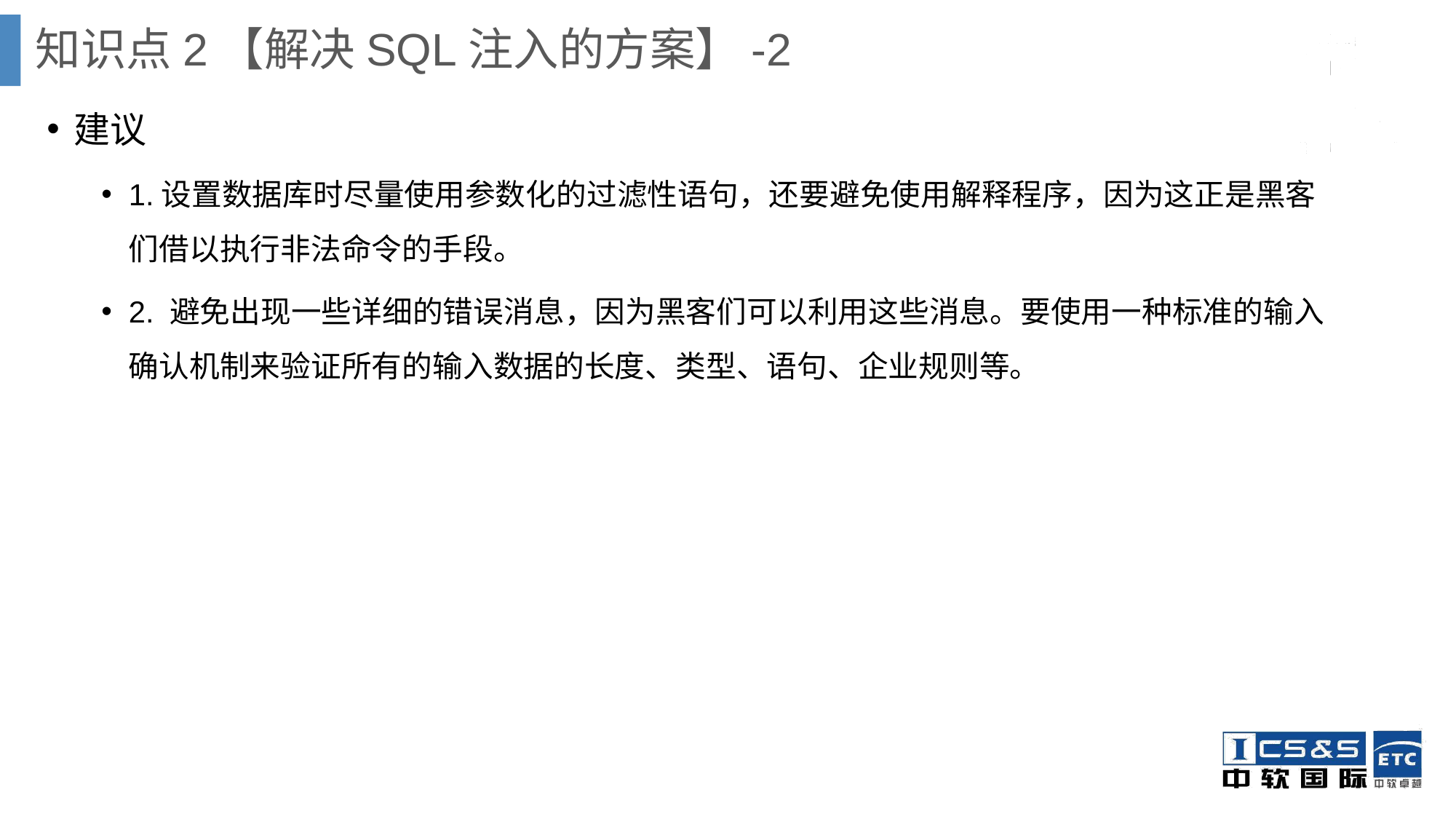

知识点2【解决SQL注入的方案】-2
建议
1.设置数据库时尽量使用参数化的过滤性语句，还要避免使用解释程序，因为这正是黑客们借以执行非法命令的手段。
2. 避免出现一些详细的错误消息，因为黑客们可以利用这些消息。要使用一种标准的输入确认机制来验证所有的输入数据的长度、类型、语句、企业规则等。